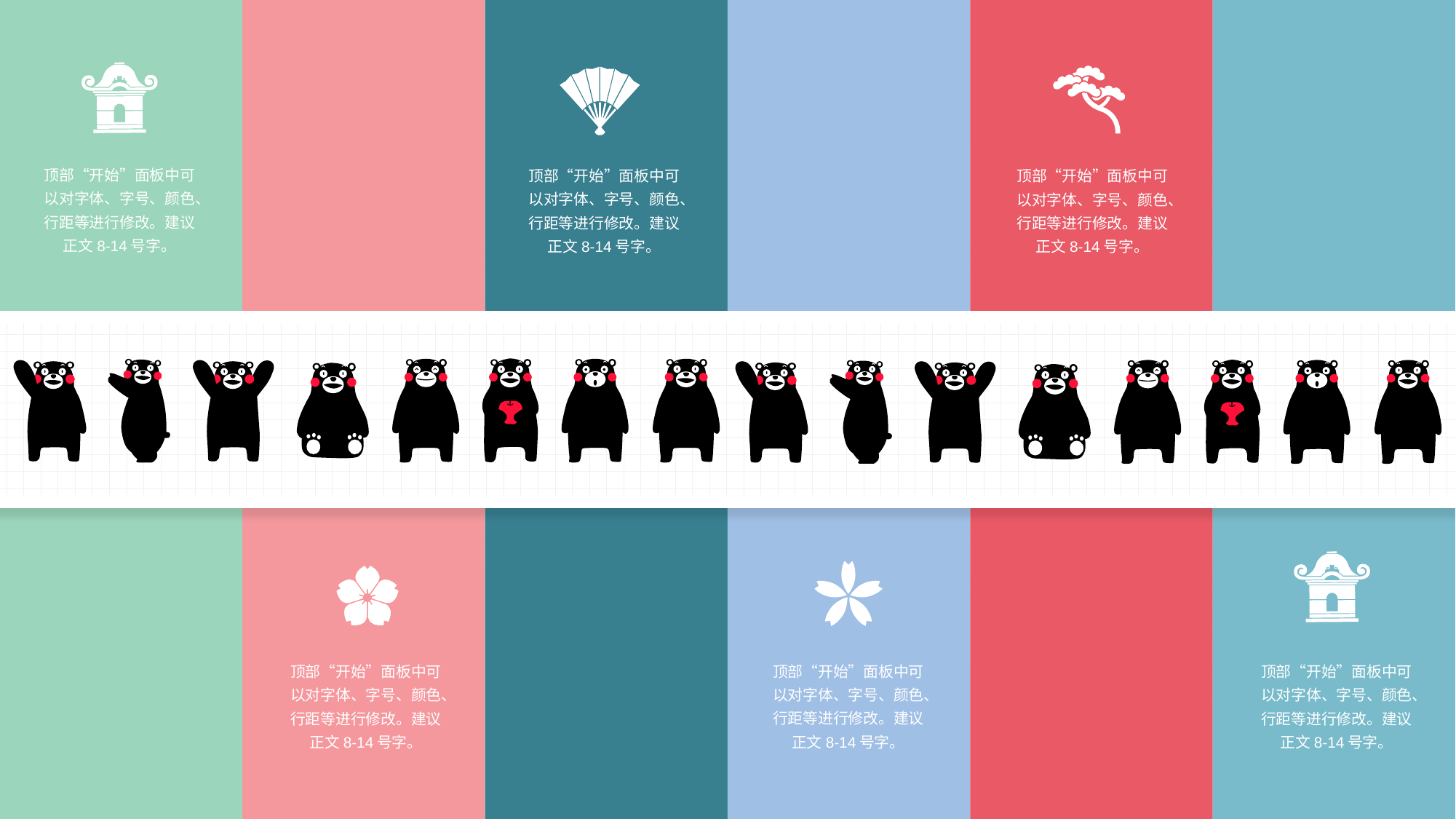

顶部“开始”面板中可以对字体、字号、颜色、行距等进行修改。建议正文8-14号字。
顶部“开始”面板中可以对字体、字号、颜色、行距等进行修改。建议正文8-14号字。
顶部“开始”面板中可以对字体、字号、颜色、行距等进行修改。建议正文8-14号字。

顶部“开始”面板中可以对字体、字号、颜色、行距等进行修改。建议正文8-14号字。
顶部“开始”面板中可以对字体、字号、颜色、行距等进行修改。建议正文8-14号字。
顶部“开始”面板中可以对字体、字号、颜色、行距等进行修改。建议正文8-14号字。